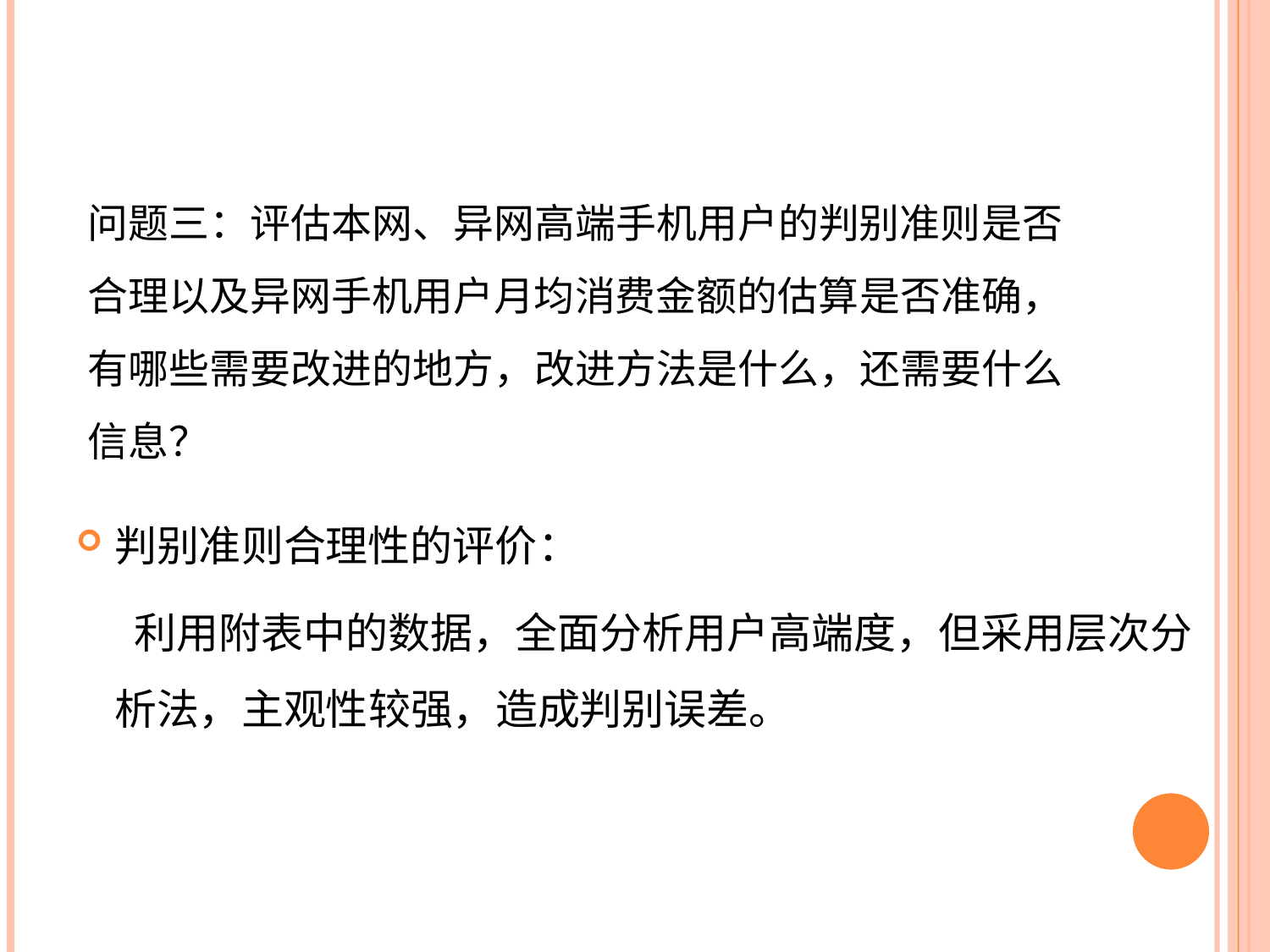

问题三：评估本网、异网高端手机用户的判别准则是否合理以及异网手机用户月均消费金额的估算是否准确，有哪些需要改进的地方，改进方法是什么，还需要什么信息？

判别准则合理性的评价：
     利用附表中的数据，全面分析用户高端度，但采用层次分析法，主观性较强，造成判别误差。